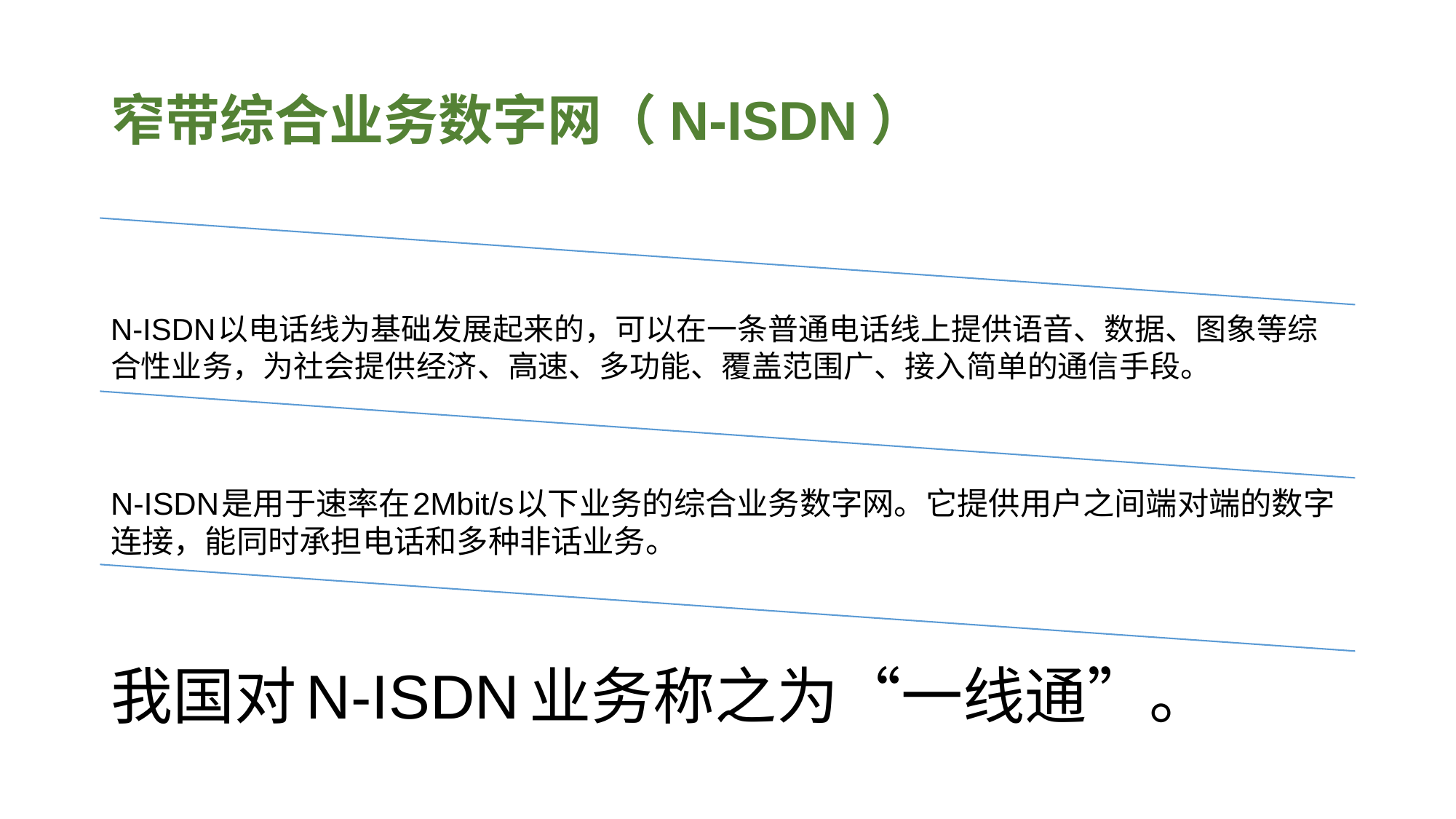

# 窄带综合业务数字网（N-ISDN）
N-ISDN以电话线为基础发展起来的，可以在一条普通电话线上提供语音、数据、图象等综合性业务，为社会提供经济、高速、多功能、覆盖范围广、接入简单的通信手段。
N-ISDN是用于速率在2Mbit/s以下业务的综合业务数字网。它提供用户之间端对端的数字连接，能同时承担电话和多种非话业务。
我国对N-ISDN业务称之为“一线通”。